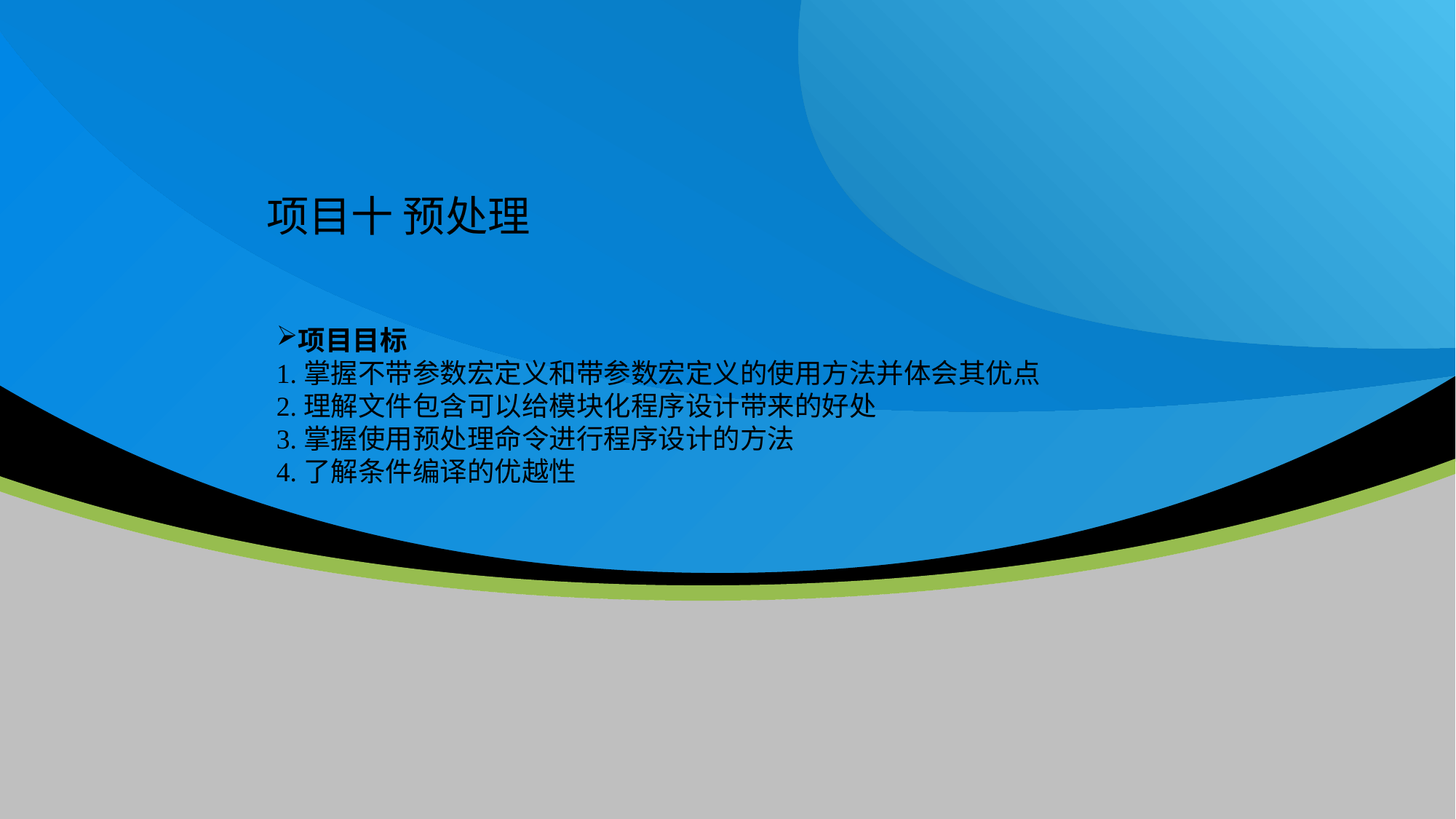

项目十 预处理
项目目标
1.掌握不带参数宏定义和带参数宏定义的使用方法并体会其优点
2.理解文件包含可以给模块化程序设计带来的好处
3.掌握使用预处理命令进行程序设计的方法
4.了解条件编译的优越性